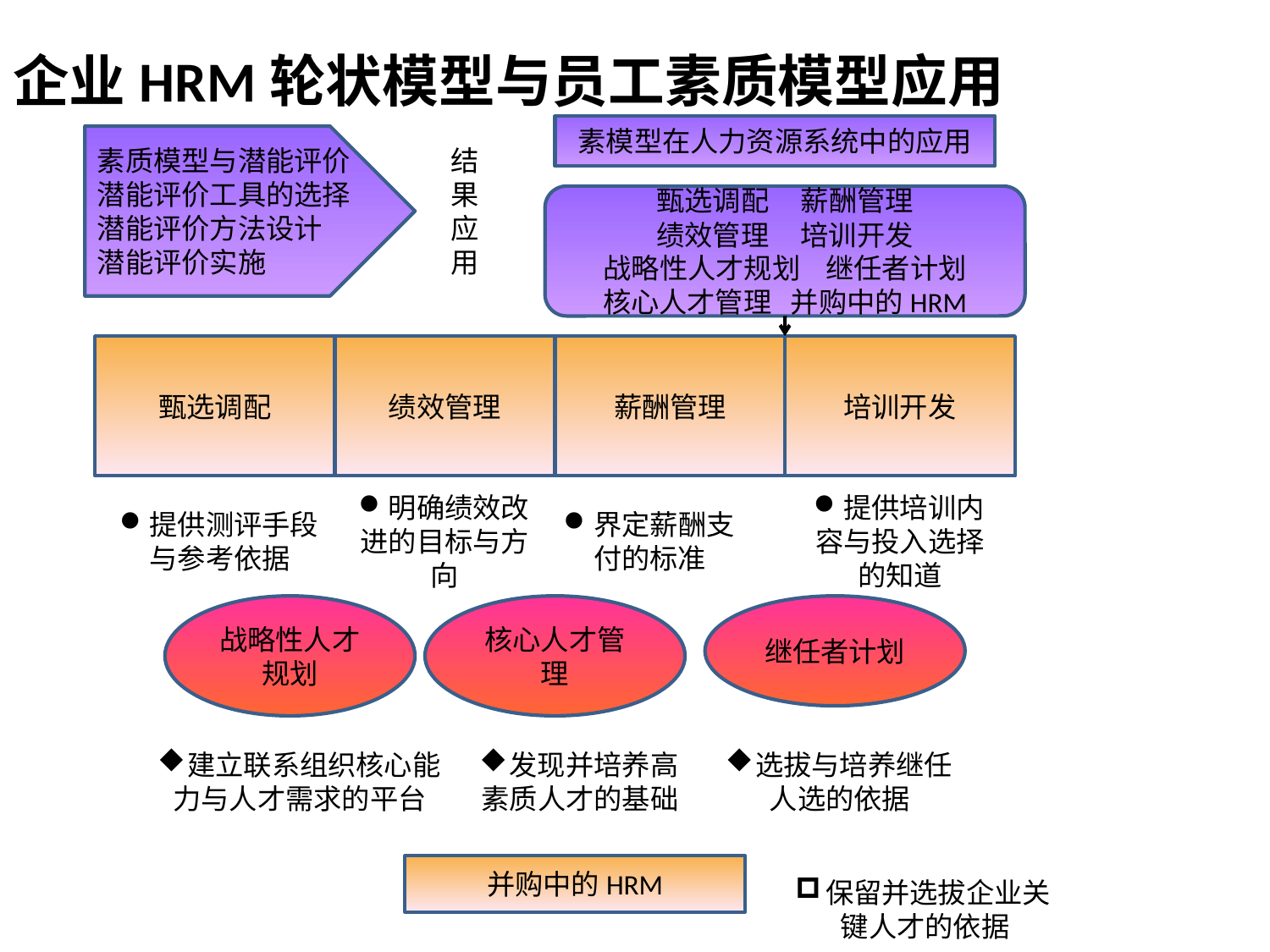

# 企业HRM轮状模型与员工素质模型应用
素模型在人力资源系统中的应用
素质模型与潜能评价
潜能评价工具的选择
潜能评价方法设计
潜能评价实施
结果应用
甄选调配     薪酬管理
绩效管理     培训开发
战略性人才规划    继任者计划
核心人才管理   并购中的HRM

甄选调配
绩效管理
薪酬管理
培训开发
提供测评手段与参考依据
明确绩效改进的目标与方向
界定薪酬支付的标准
提供培训内容与投入选择的知道
战略性人才规划
核心人才管理
继任者计划
建立联系组织核心能力与人才需求的平台
发现并培养高素质人才的基础
选拔与培养继任人选的依据
并购中的HRM
保留并选拔企业关键人才的依据